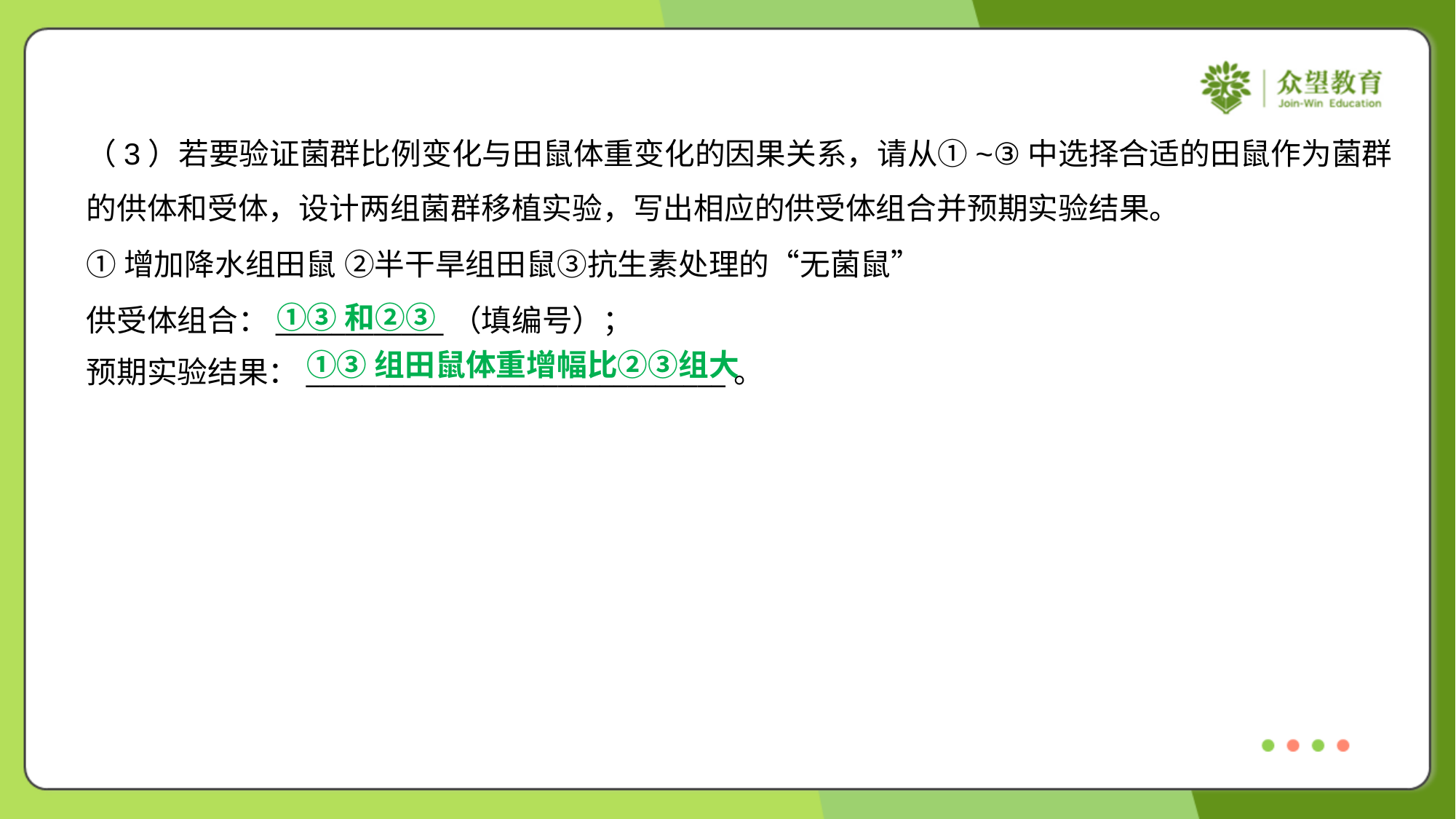

（3）若要验证菌群比例变化与田鼠体重变化的因果关系，请从①~③中选择合适的田鼠作为菌群
的供体和受体，设计两组菌群移植实验，写出相应的供受体组合并预期实验结果。
①增加降水组田鼠 ②半干旱组田鼠③抗生素处理的“无菌鼠”
供受体组合：____________（填编号）；
预期实验结果：______________________________。
①③和②③
①③组田鼠体重增幅比②③组大